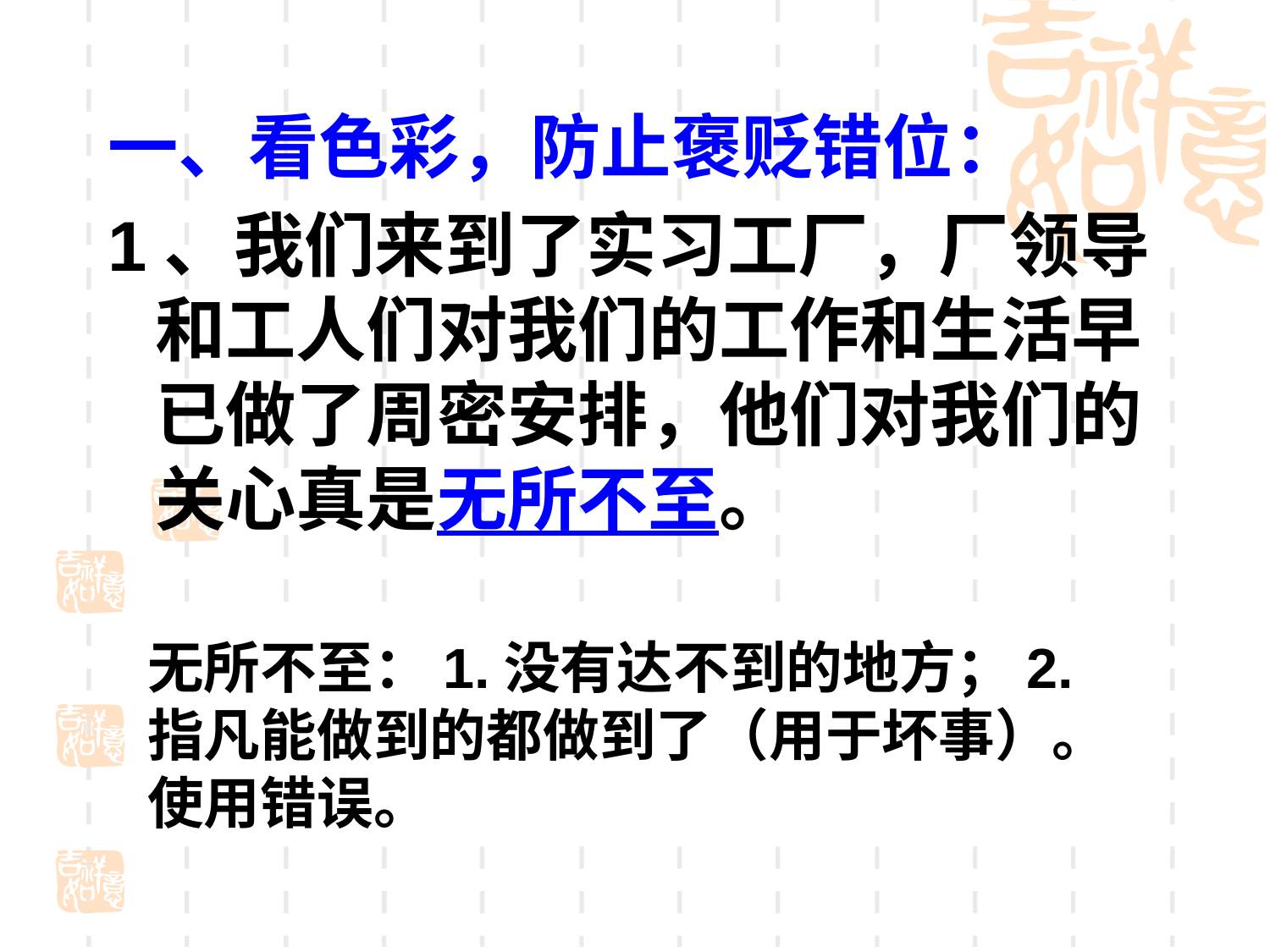

一、看色彩，防止褒贬错位：
1、我们来到了实习工厂，厂领导和工人们对我们的工作和生活早已做了周密安排，他们对我们的关心真是无所不至。

无所不至：1.没有达不到的地方；2.指凡能做到的都做到了（用于坏事）。使用错误。